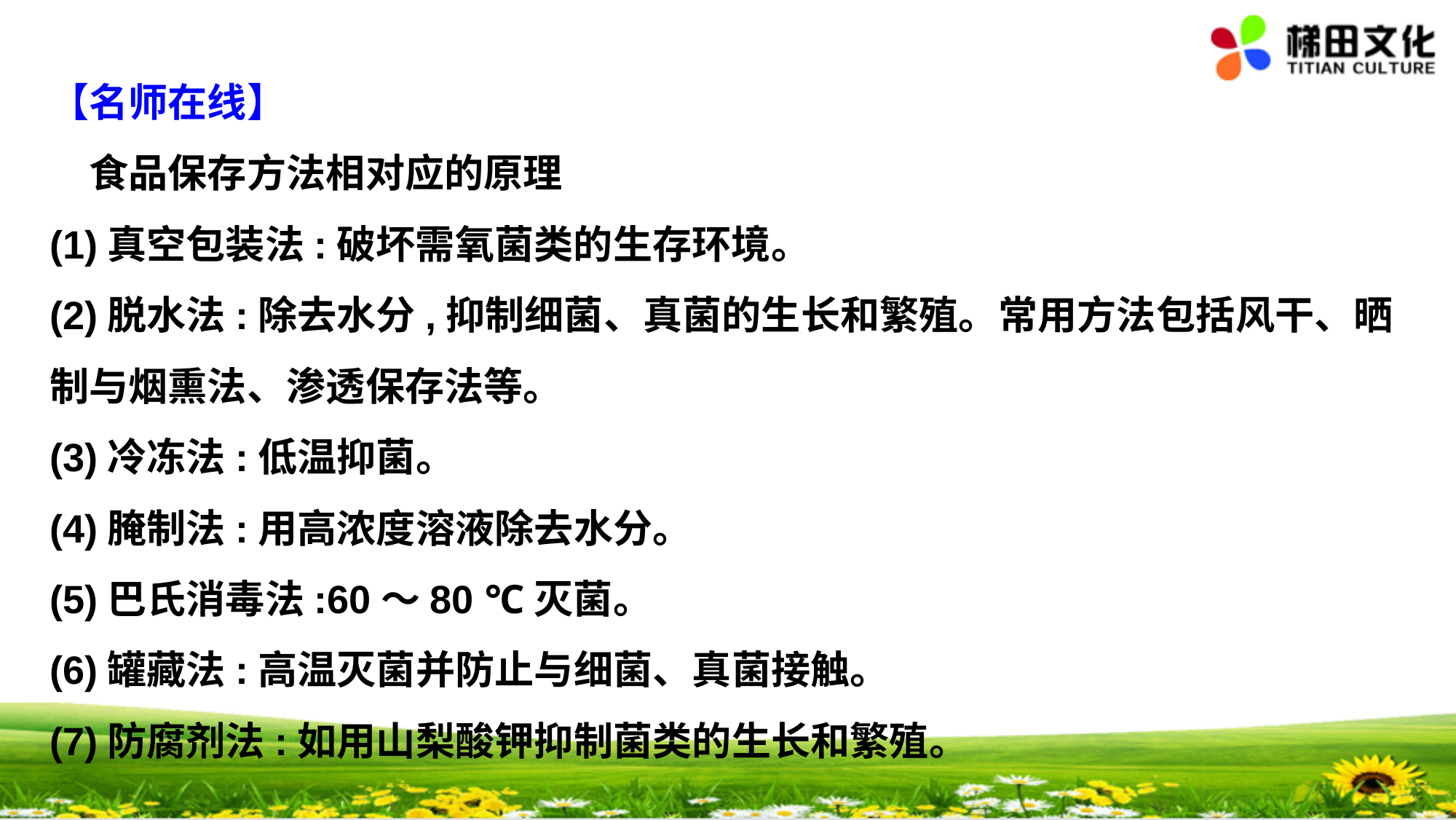

【名师在线】
　食品保存方法相对应的原理
(1)真空包装法:破坏需氧菌类的生存环境。
(2)脱水法:除去水分,抑制细菌、真菌的生长和繁殖。常用方法包括风干、晒制与烟熏法、渗透保存法等。
(3)冷冻法:低温抑菌。
(4)腌制法:用高浓度溶液除去水分。
(5)巴氏消毒法:60～80 ℃灭菌。
(6)罐藏法:高温灭菌并防止与细菌、真菌接触。
(7)防腐剂法:如用山梨酸钾抑制菌类的生长和繁殖。